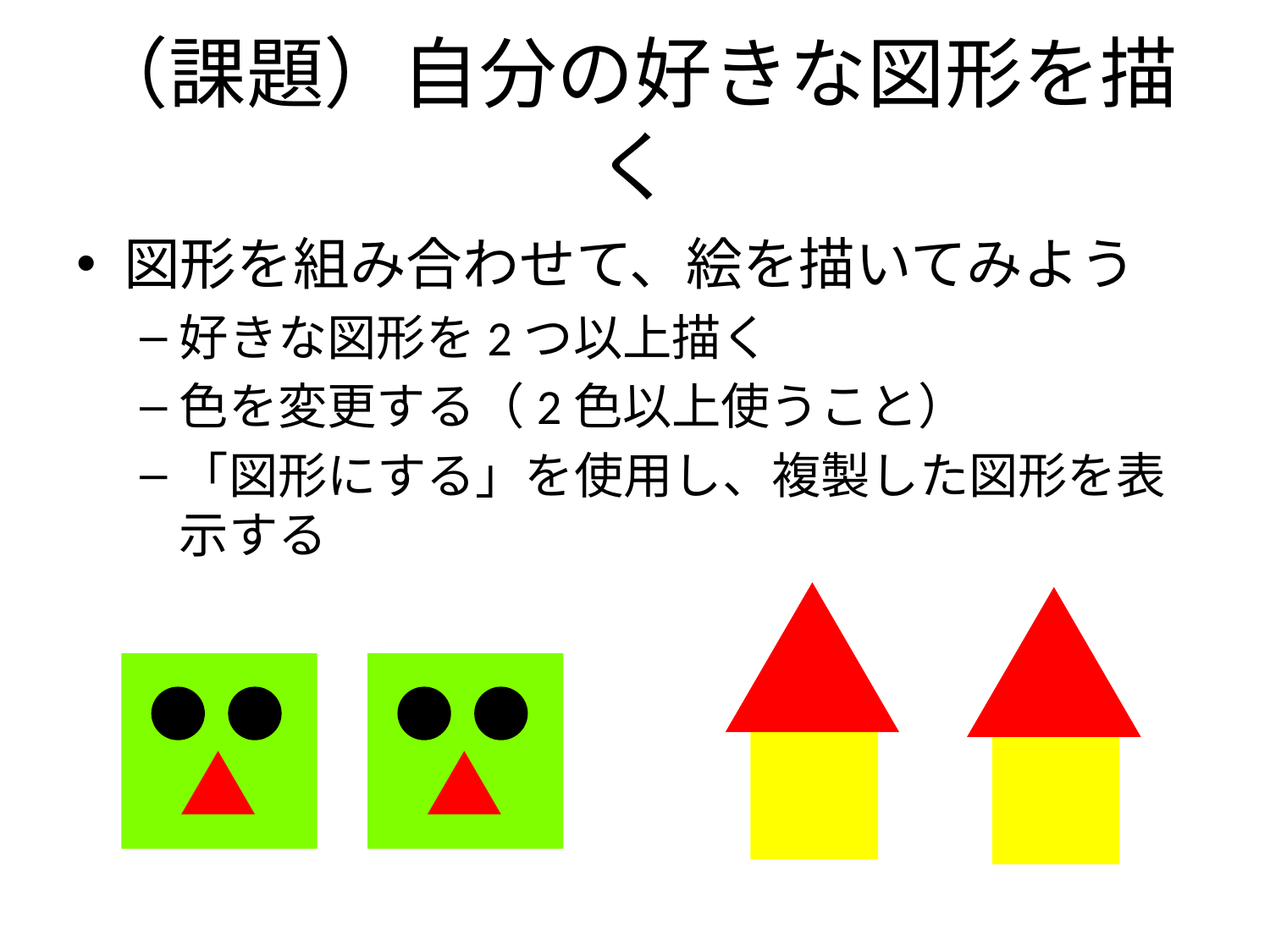

# （課題）自分の好きな図形を描く
図形を組み合わせて、絵を描いてみよう
好きな図形を2つ以上描く
色を変更する（2色以上使うこと）
「図形にする」を使用し、複製した図形を表示する